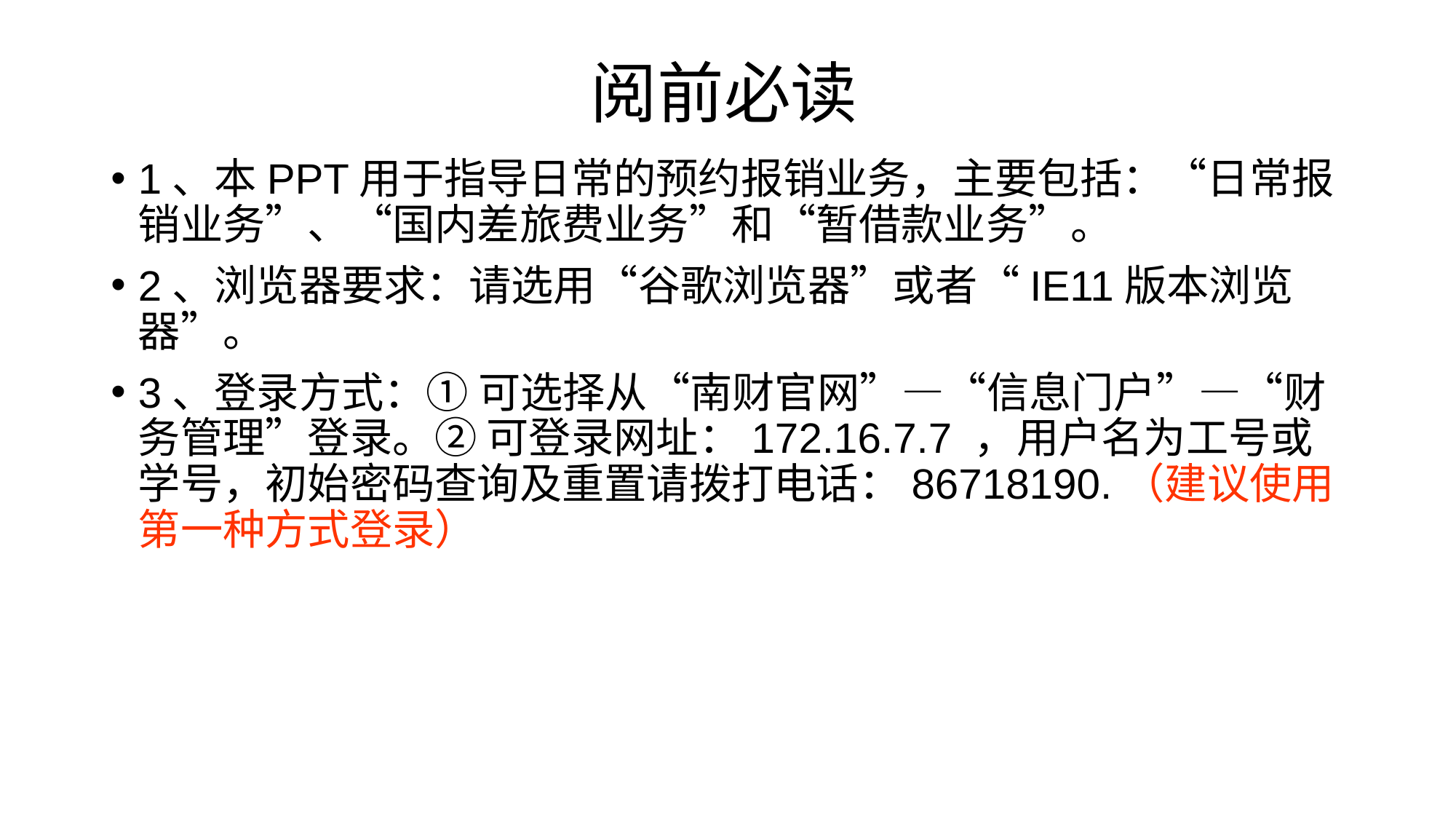

# 阅前必读
1、本PPT用于指导日常的预约报销业务，主要包括：“日常报销业务”、“国内差旅费业务”和“暂借款业务”。
2、浏览器要求：请选用“谷歌浏览器”或者“IE11版本浏览器”。
3、登录方式：① 可选择从“南财官网”—“信息门户”—“财务管理”登录。② 可登录网址：172.16.7.7 ，用户名为工号或学号，初始密码查询及重置请拨打电话：86718190.（建议使用第一种方式登录）